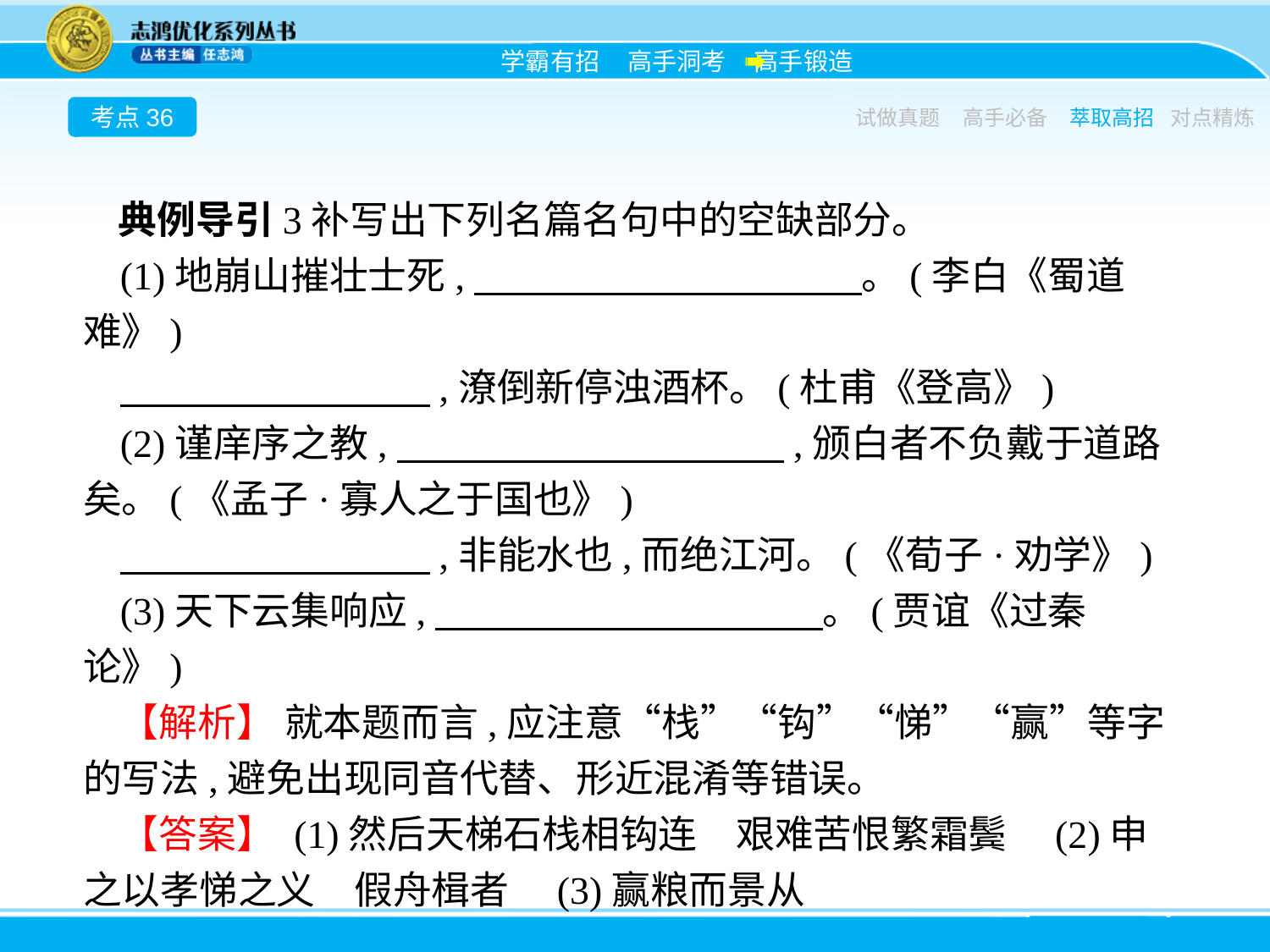

考点36
试做真题
高手必备
萃取高招
对点精炼
典例导引3补写出下列名篇名句中的空缺部分。
(1)地崩山摧壮士死,　　　　　　　　　　。(李白《蜀道难》)
　　　　　　　　,潦倒新停浊酒杯。(杜甫《登高》)
(2)谨庠序之教,　　　　　　　　　　,颁白者不负戴于道路矣。(《孟子·寡人之于国也》)
　　　　　　　　,非能水也,而绝江河。(《荀子·劝学》)
(3)天下云集响应,　　　　　　　　　　。(贾谊《过秦论》)
【解析】 就本题而言,应注意“栈”“钩”“悌”“赢”等字的写法,避免出现同音代替、形近混淆等错误。
【答案】 (1)然后天梯石栈相钩连　艰难苦恨繁霜鬓　(2)申之以孝悌之义　假舟楫者　(3)赢粮而景从